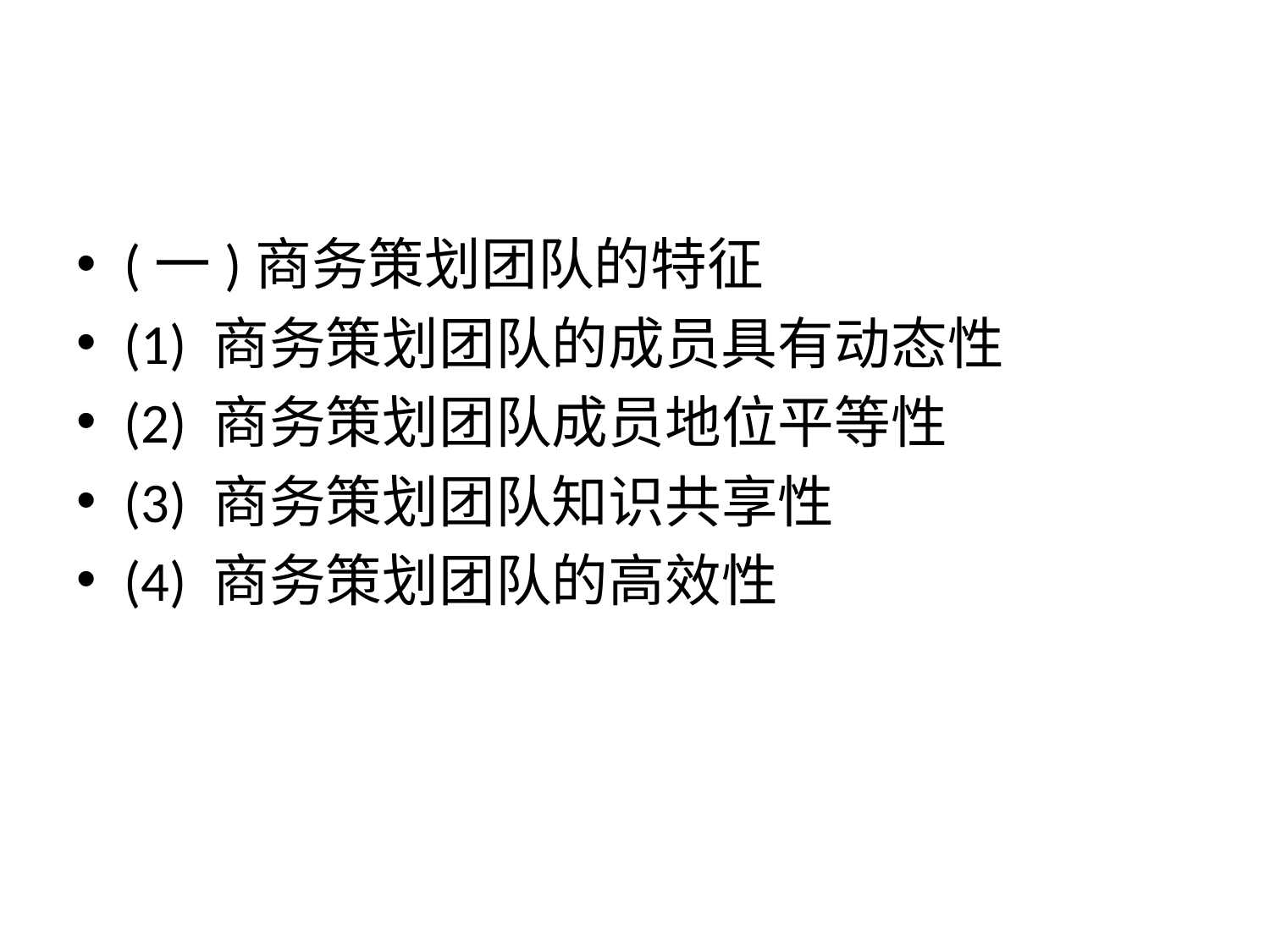

#
(一)商务策划团队的特征
(1) 商务策划团队的成员具有动态性
(2) 商务策划团队成员地位平等性
(3) 商务策划团队知识共享性
(4) 商务策划团队的高效性